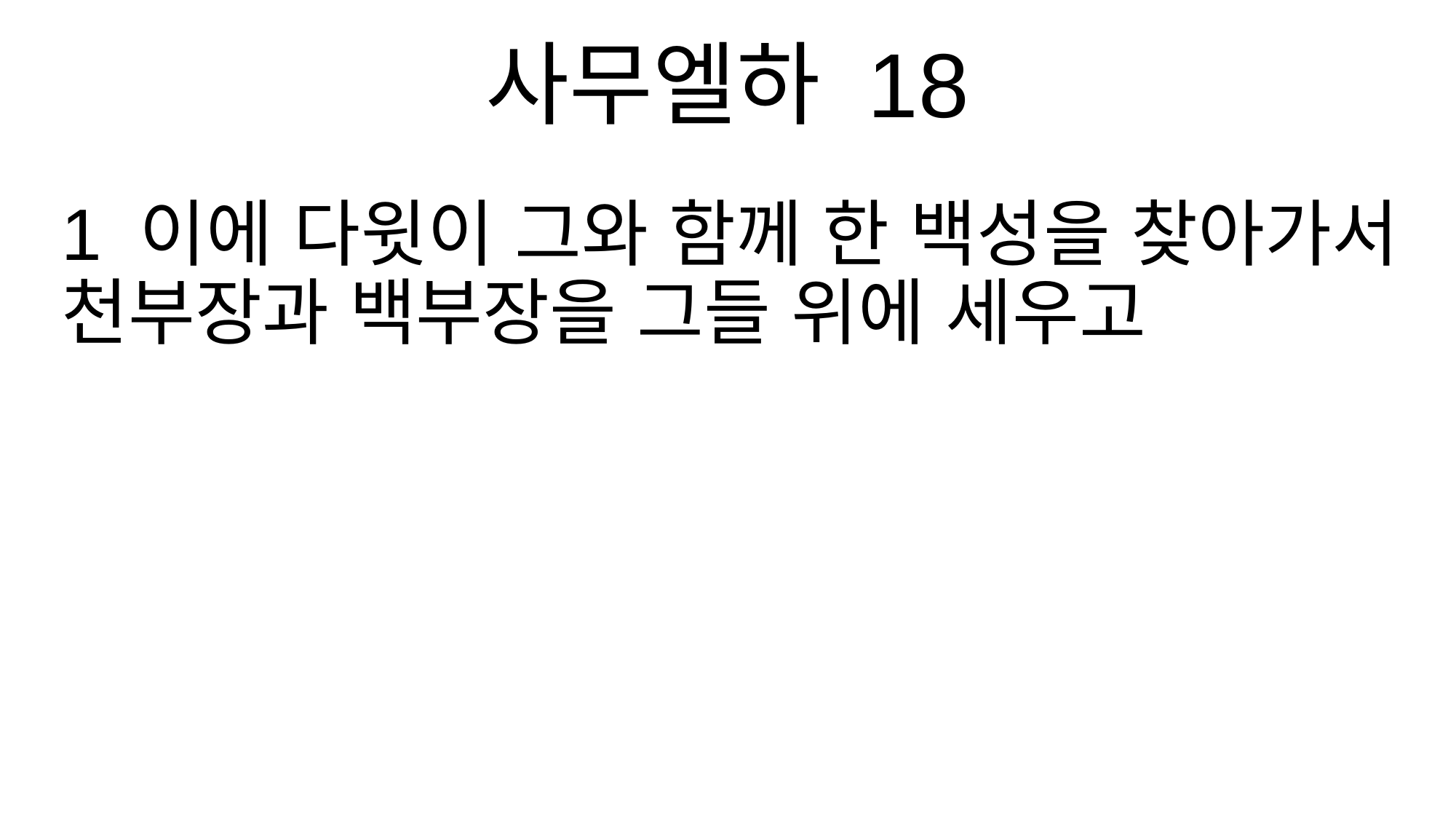

사무엘하 18
1 이에 다윗이 그와 함께 한 백성을 찾아가서 천부장과 백부장을 그들 위에 세우고